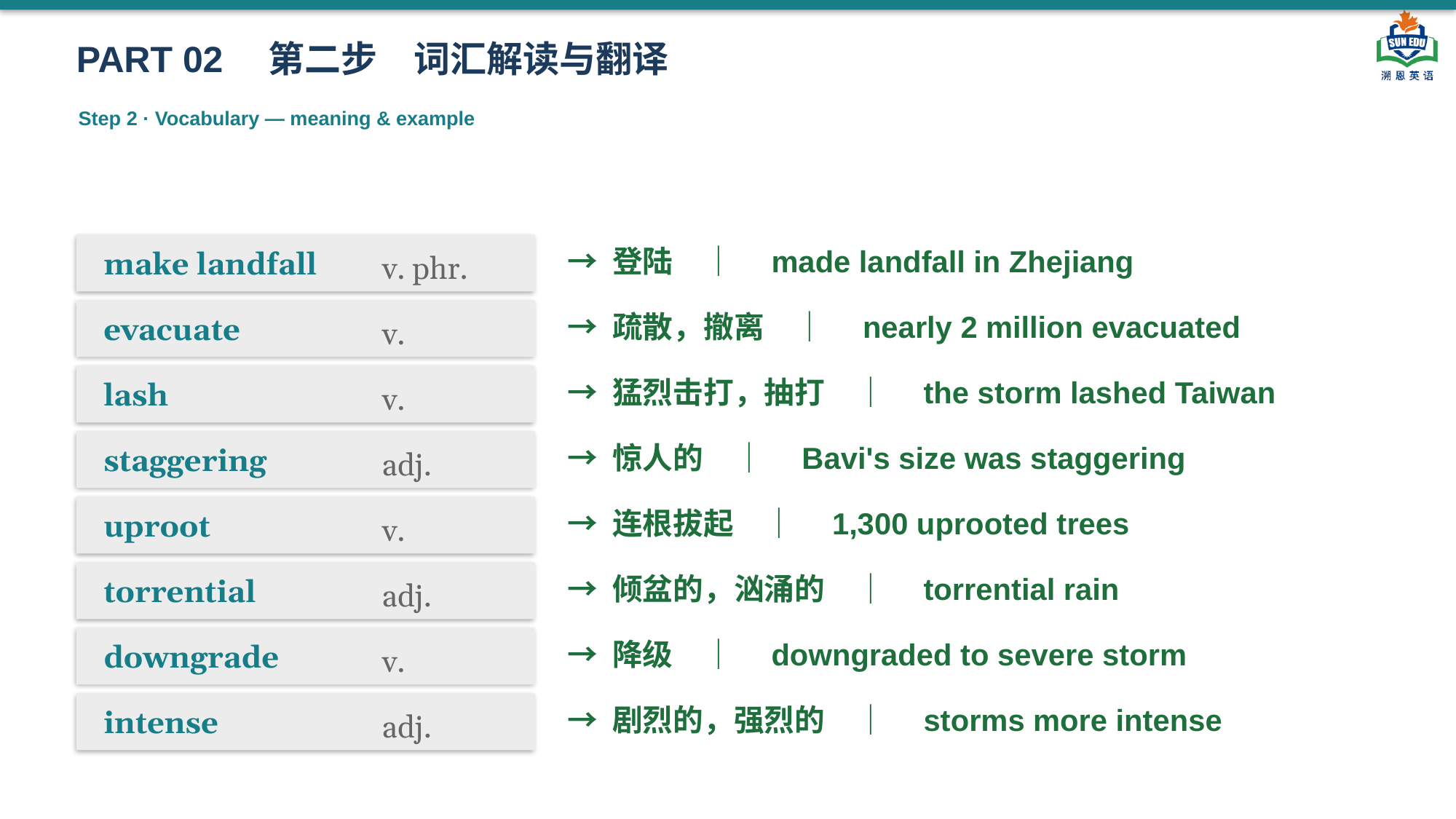

PART 02　第二步　词汇解读与翻译
Step 2 · Vocabulary — meaning & example

→ 登陆　｜　made landfall in Zhejiang
make landfall
v. phr.

→ 疏散，撤离　｜　nearly 2 million evacuated
evacuate
v.

→ 猛烈击打，抽打　｜　the storm lashed Taiwan
lash
v.

→ 惊人的　｜　Bavi's size was staggering
staggering
adj.

→ 连根拔起　｜　1,300 uprooted trees
uproot
v.

→ 倾盆的，汹涌的　｜　torrential rain
torrential
adj.

→ 降级　｜　downgraded to severe storm
downgrade
v.

→ 剧烈的，强烈的　｜　storms more intense
intense
adj.